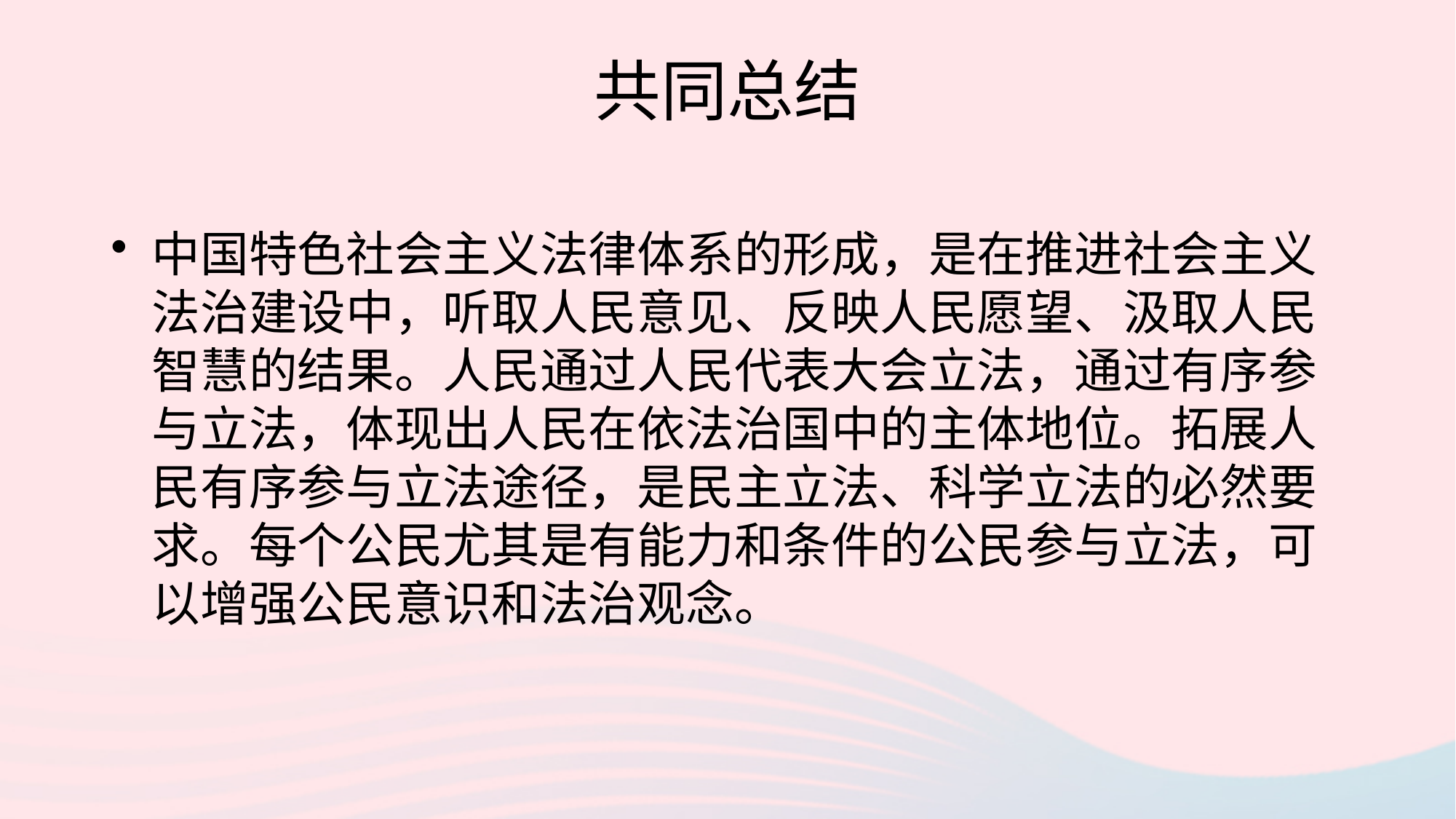

# 共同总结
中国特色社会主义法律体系的形成，是在推进社会主义法治建设中，听取人民意见、反映人民愿望、汲取人民智慧的结果。人民通过人民代表大会立法，通过有序参与立法，体现出人民在依法治国中的主体地位。拓展人民有序参与立法途径，是民主立法、科学立法的必然要求。每个公民尤其是有能力和条件的公民参与立法，可以增强公民意识和法治观念。